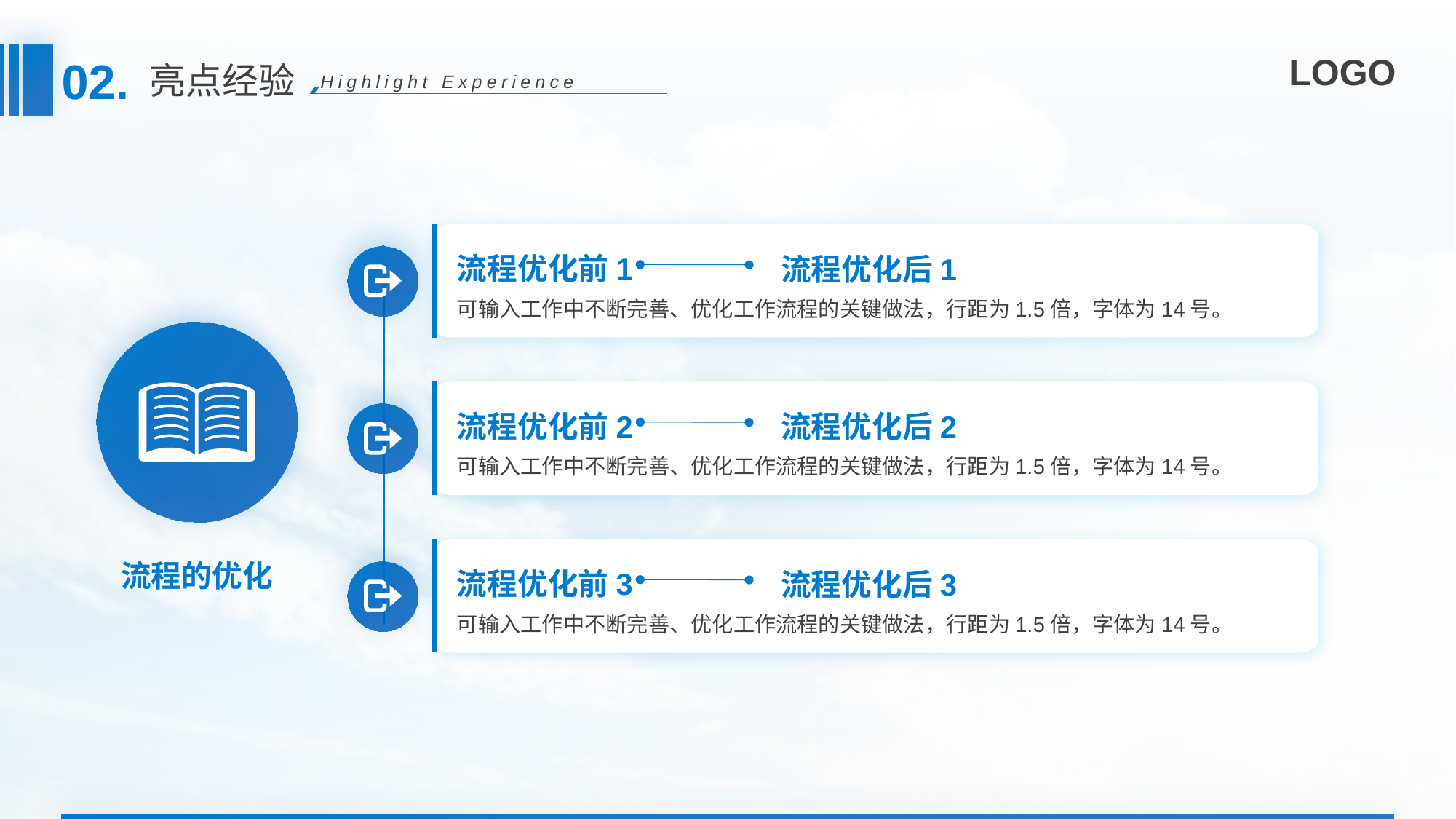

02.
亮点经验
Highlight Experience

流程优化前1
流程优化后1
可输入工作中不断完善、优化工作流程的关键做法，行距为1.5倍，字体为14号。

流程优化前2
流程优化后2
可输入工作中不断完善、优化工作流程的关键做法，行距为1.5倍，字体为14号。

流程优化前3
流程优化后3
可输入工作中不断完善、优化工作流程的关键做法，行距为1.5倍，字体为14号。
流程的优化